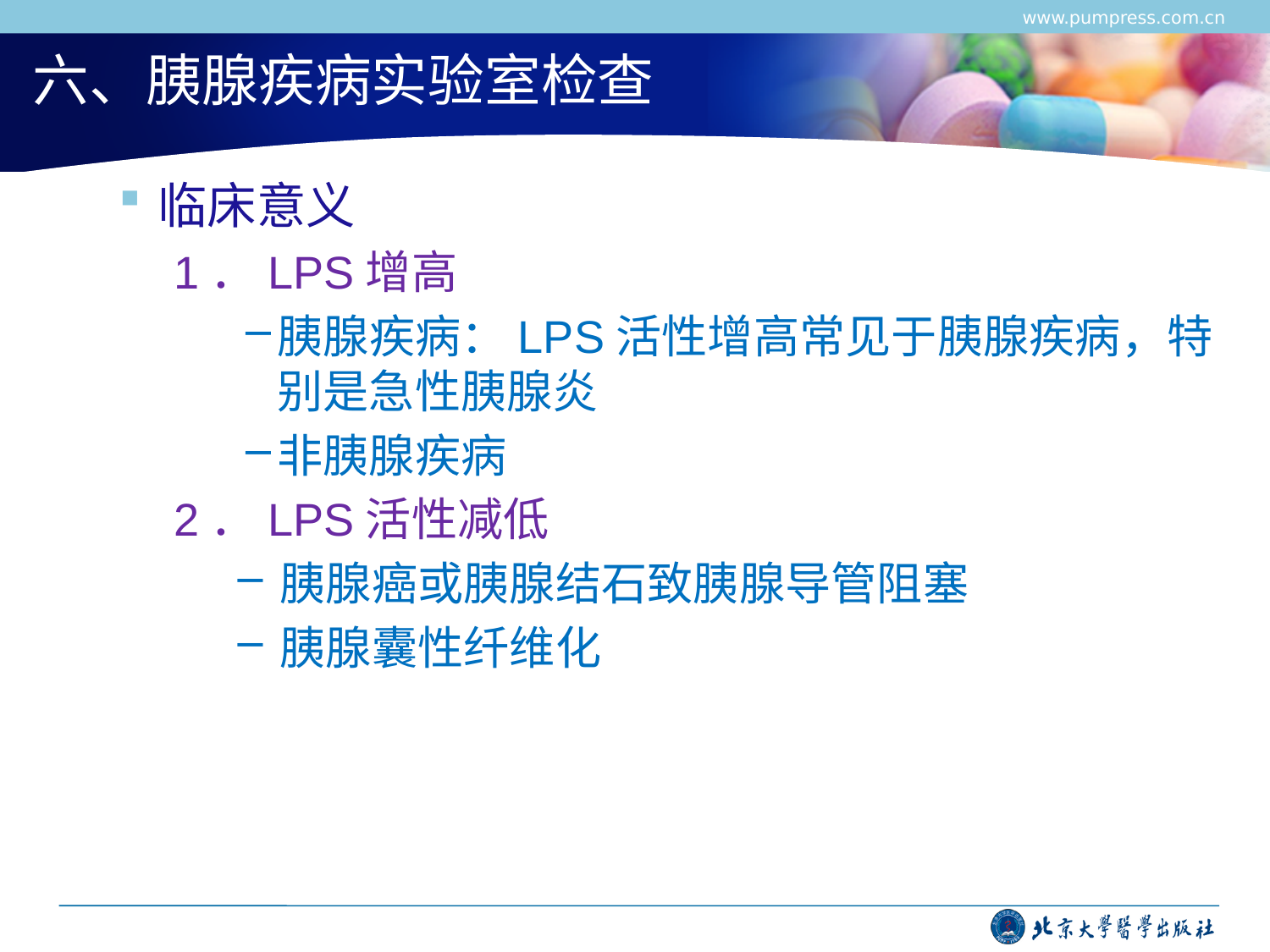

www.pumpress.com.cn
# 六、胰腺疾病实验室检查
临床意义
1．LPS增高
胰腺疾病：LPS活性增高常见于胰腺疾病，特别是急性胰腺炎
非胰腺疾病
2．LPS活性减低
胰腺癌或胰腺结石致胰腺导管阻塞
胰腺囊性纤维化